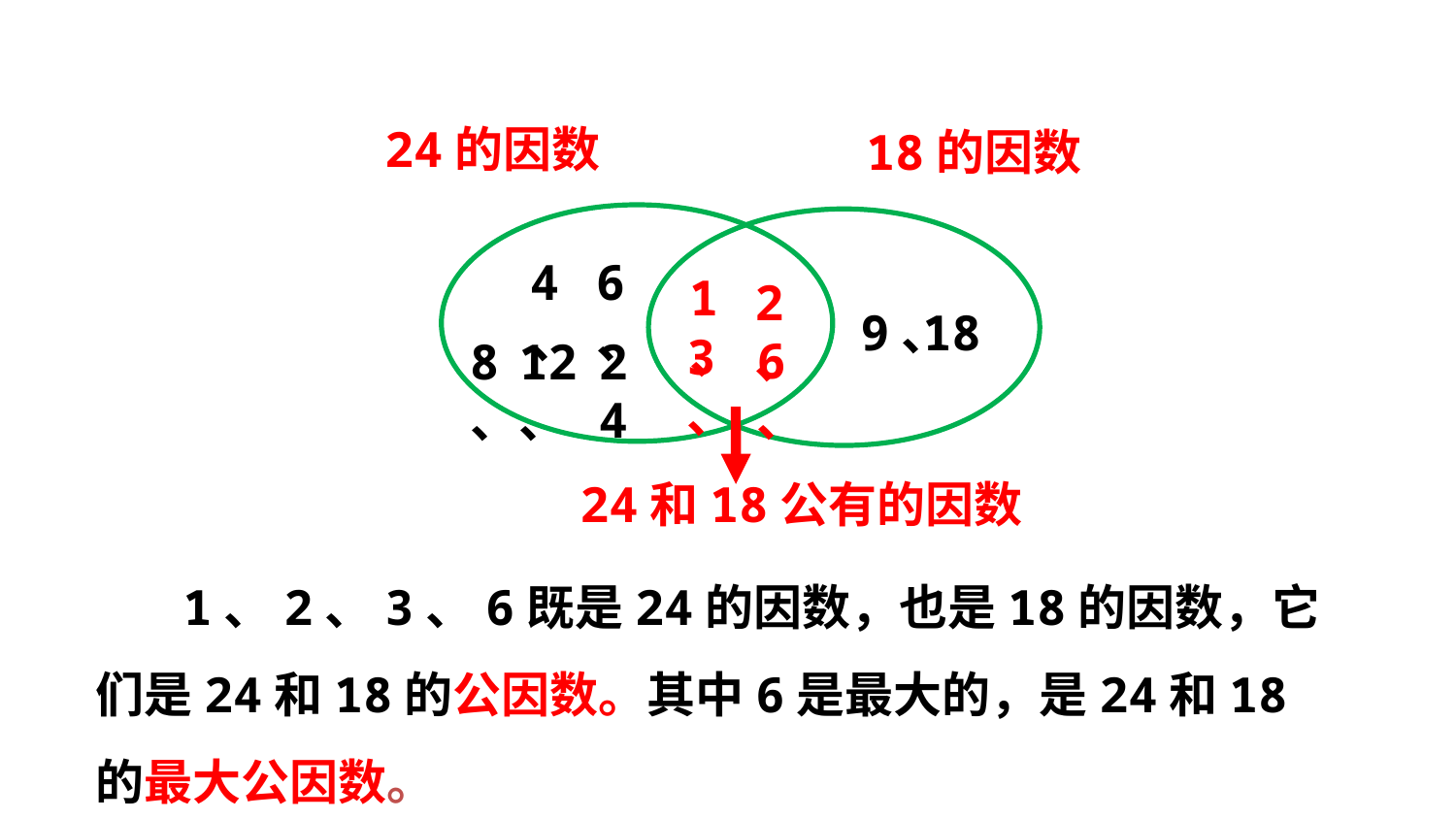

24的因数
18的因数

4、
6、
1、
2、
9、
18
3、
6、
8、
12、
24

24和18公有的因数
   1、2、3、6既是24的因数，也是18的因数，它们是24和18的公因数。其中6是最大的，是24和18的最大公因数。